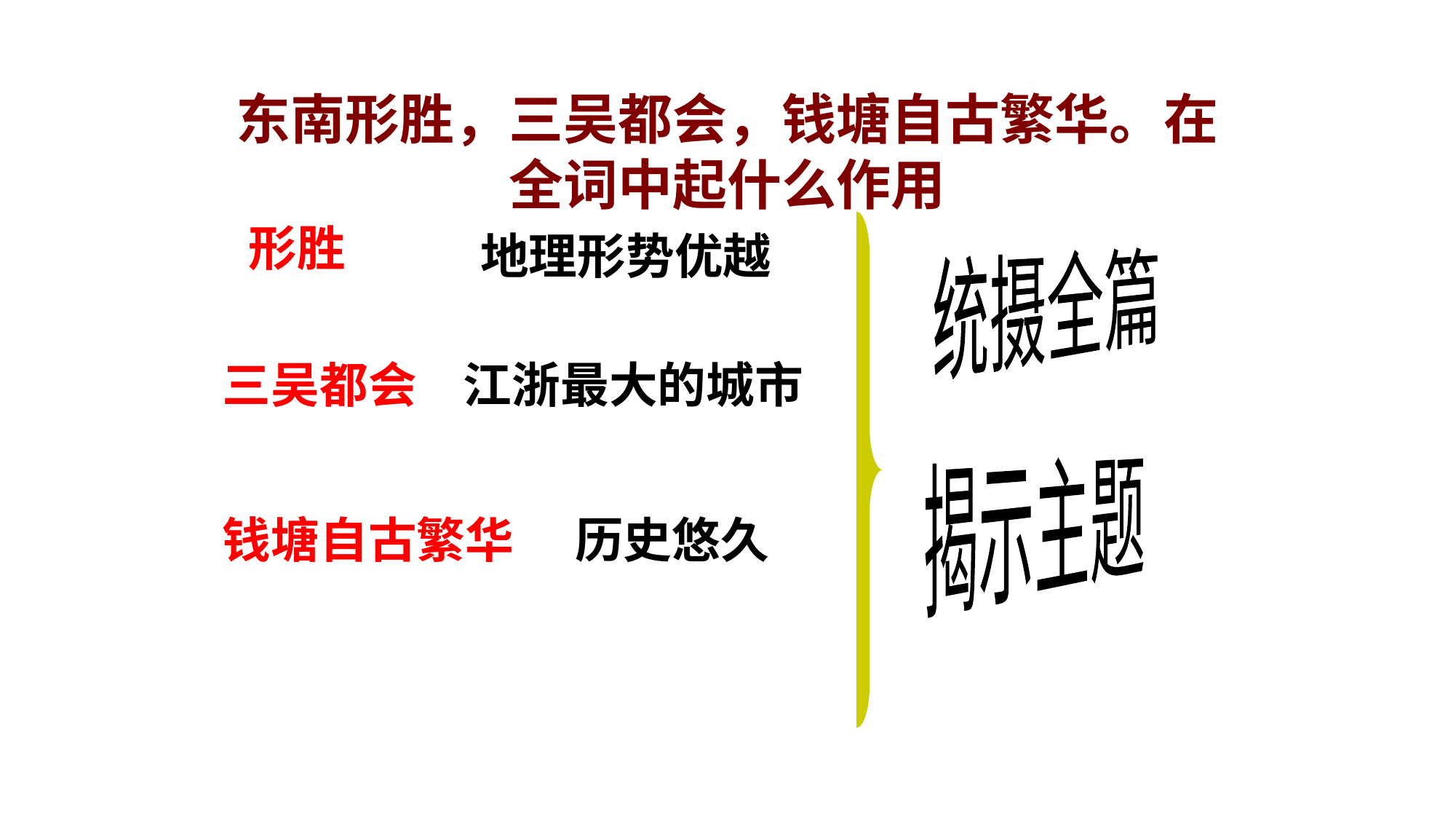

# 东南形胜，三吴都会，钱塘自古繁华。在全词中起什么作用
形胜

地理形势优越
统摄全篇
三吴都会
江浙最大的城市
揭示主题
钱塘自古繁华
历史悠久